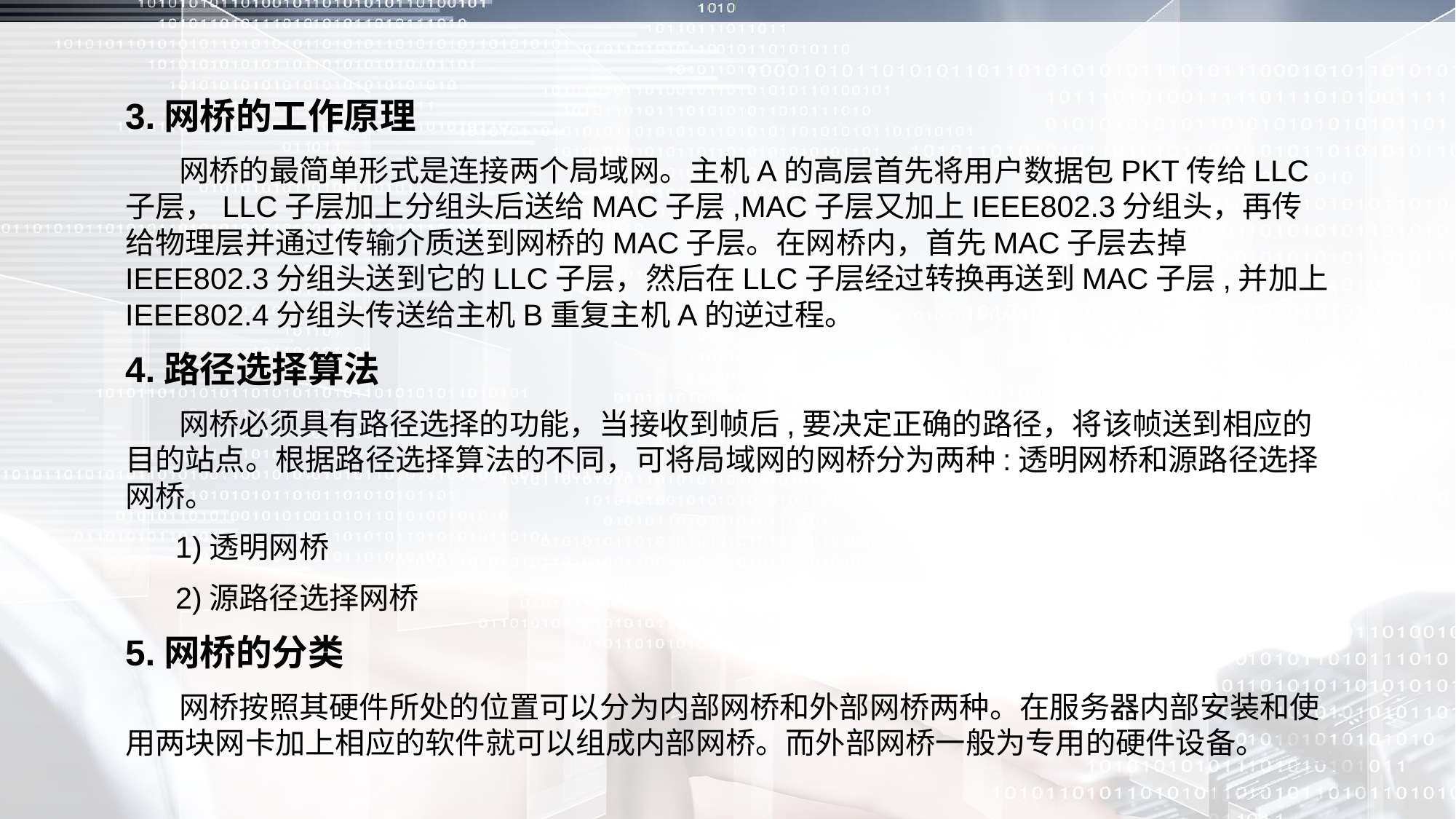

3.网桥的工作原理
       网桥的最简单形式是连接两个局域网。主机A的高层首先将用户数据包PKT传给LLC子层，LLC子层加上分组头后送给MAC子层,MAC子层又加上IEEE802.3分组头，再传给物理层并通过传输介质送到网桥的MAC子层。在网桥内，首先MAC子层去掉IEEE802.3分组头送到它的LLC子层，然后在LLC子层经过转换再送到MAC子层,并加上IEEE802.4分组头传送给主机B重复主机A的逆过程。
4.路径选择算法
       网桥必须具有路径选择的功能，当接收到帧后,要决定正确的路径，将该帧送到相应的目的站点。根据路径选择算法的不同，可将局域网的网桥分为两种:透明网桥和源路径选择网桥。
      1)透明网桥
      2)源路径选择网桥
5.网桥的分类
       网桥按照其硬件所处的位置可以分为内部网桥和外部网桥两种。在服务器内部安装和使用两块网卡加上相应的软件就可以组成内部网桥。而外部网桥一般为专用的硬件设备。